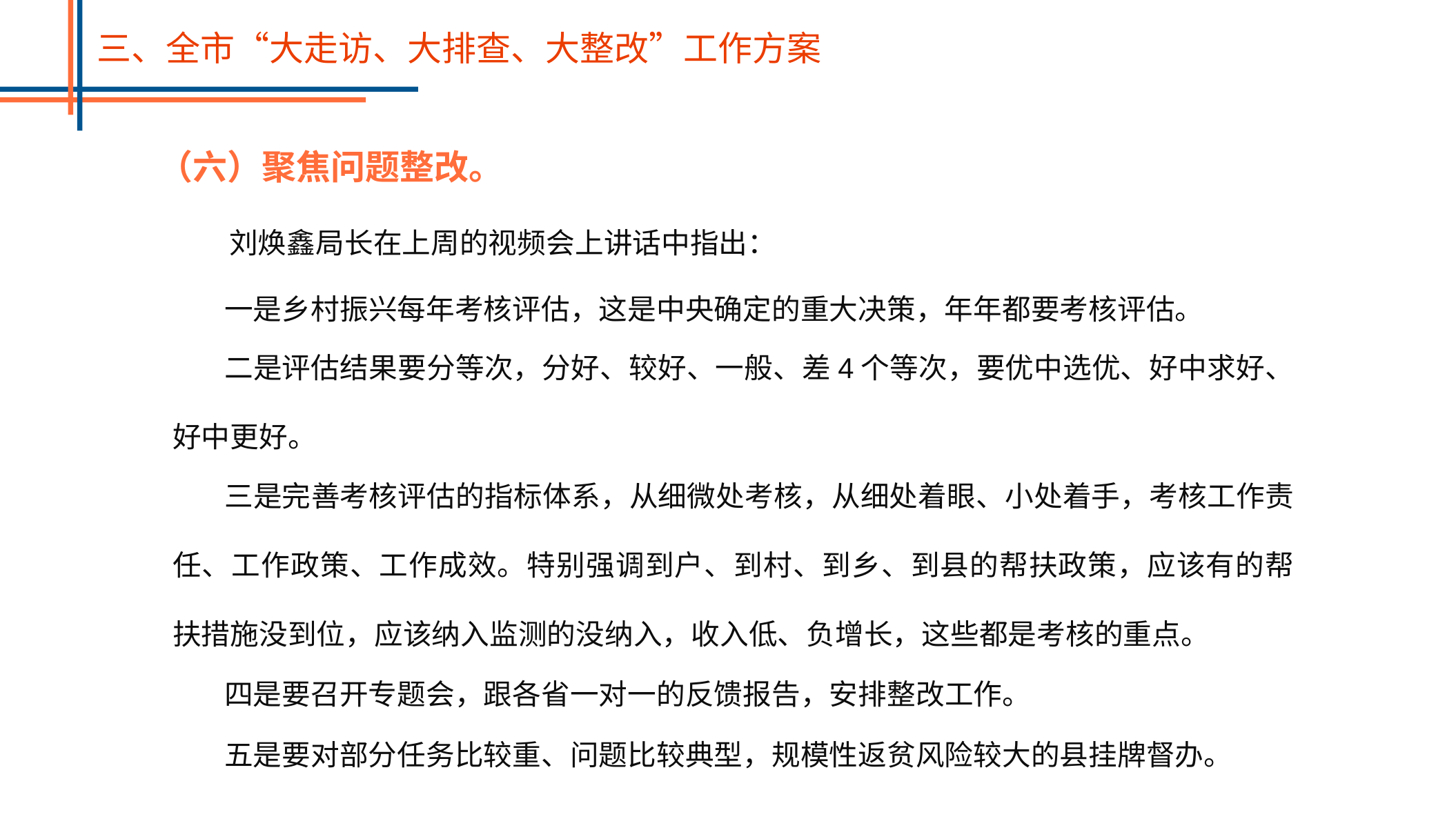

三、全市“大走访、大排查、大整改”工作方案

（六）聚焦问题整改。
刘焕鑫局长在上周的视频会上讲话中指出：
一是乡村振兴每年考核评估，这是中央确定的重大决策，年年都要考核评估。
二是评估结果要分等次，分好、较好、一般、差4个等次，要优中选优、好中求好、好中更好。
三是完善考核评估的指标体系，从细微处考核，从细处着眼、小处着手，考核工作责任、工作政策、工作成效。特别强调到户、到村、到乡、到县的帮扶政策，应该有的帮扶措施没到位，应该纳入监测的没纳入，收入低、负增长，这些都是考核的重点。
四是要召开专题会，跟各省一对一的反馈报告，安排整改工作。
五是要对部分任务比较重、问题比较典型，规模性返贫风险较大的县挂牌督办。